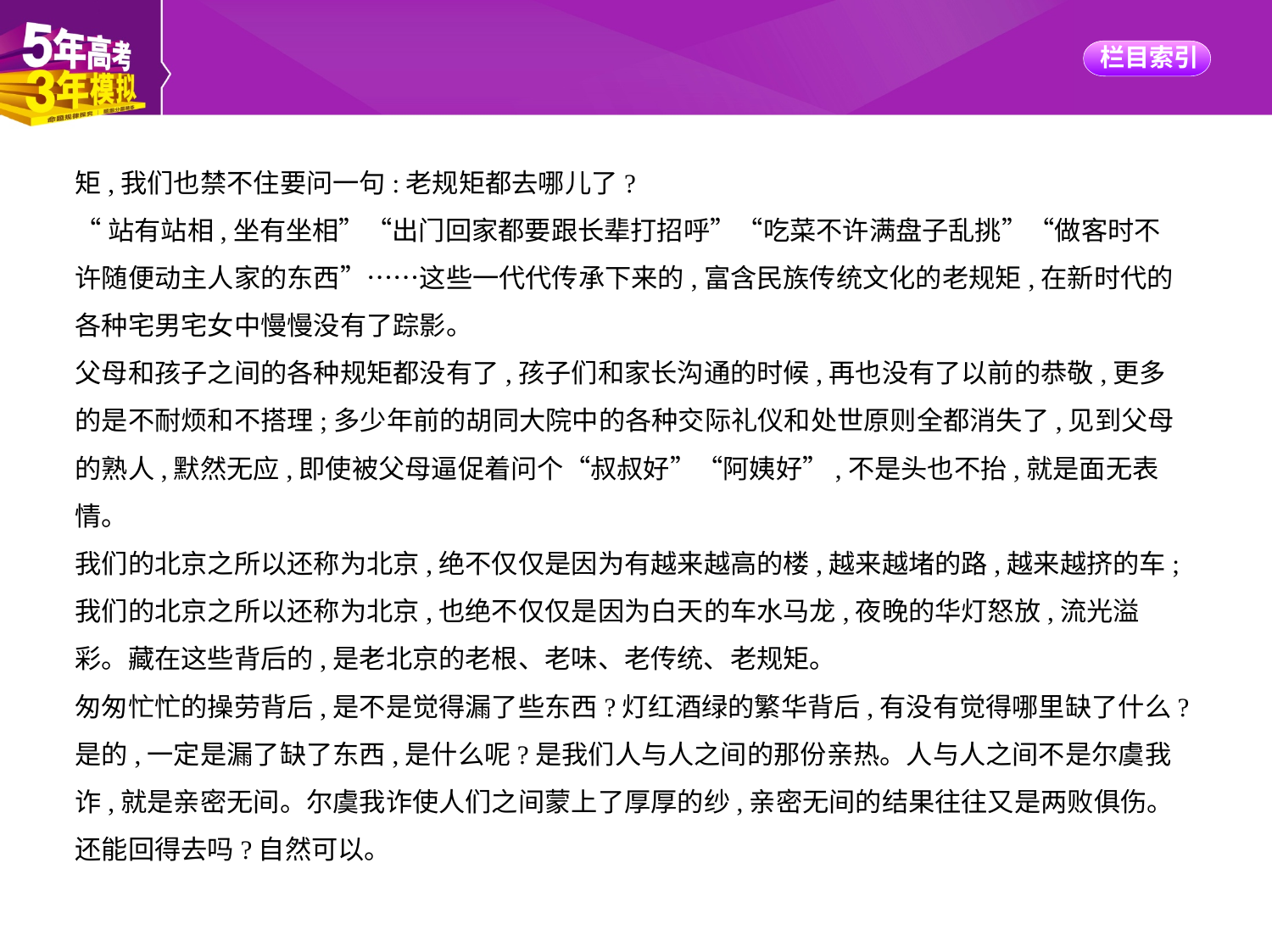

矩,我们也禁不住要问一句:老规矩都去哪儿了?
“站有站相,坐有坐相”“出门回家都要跟长辈打招呼”“吃菜不许满盘子乱挑”“做客时不
许随便动主人家的东西”……这些一代代传承下来的,富含民族传统文化的老规矩,在新时代的
各种宅男宅女中慢慢没有了踪影。
父母和孩子之间的各种规矩都没有了,孩子们和家长沟通的时候,再也没有了以前的恭敬,更多
的是不耐烦和不搭理;多少年前的胡同大院中的各种交际礼仪和处世原则全都消失了,见到父母
的熟人,默然无应,即使被父母逼促着问个“叔叔好”“阿姨好”,不是头也不抬,就是面无表
情。
我们的北京之所以还称为北京,绝不仅仅是因为有越来越高的楼,越来越堵的路,越来越挤的车;
我们的北京之所以还称为北京,也绝不仅仅是因为白天的车水马龙,夜晚的华灯怒放,流光溢
彩。藏在这些背后的,是老北京的老根、老味、老传统、老规矩。
匆匆忙忙的操劳背后,是不是觉得漏了些东西?灯红酒绿的繁华背后,有没有觉得哪里缺了什么?
是的,一定是漏了缺了东西,是什么呢?是我们人与人之间的那份亲热。人与人之间不是尔虞我
诈,就是亲密无间。尔虞我诈使人们之间蒙上了厚厚的纱,亲密无间的结果往往又是两败俱伤。
还能回得去吗?自然可以。